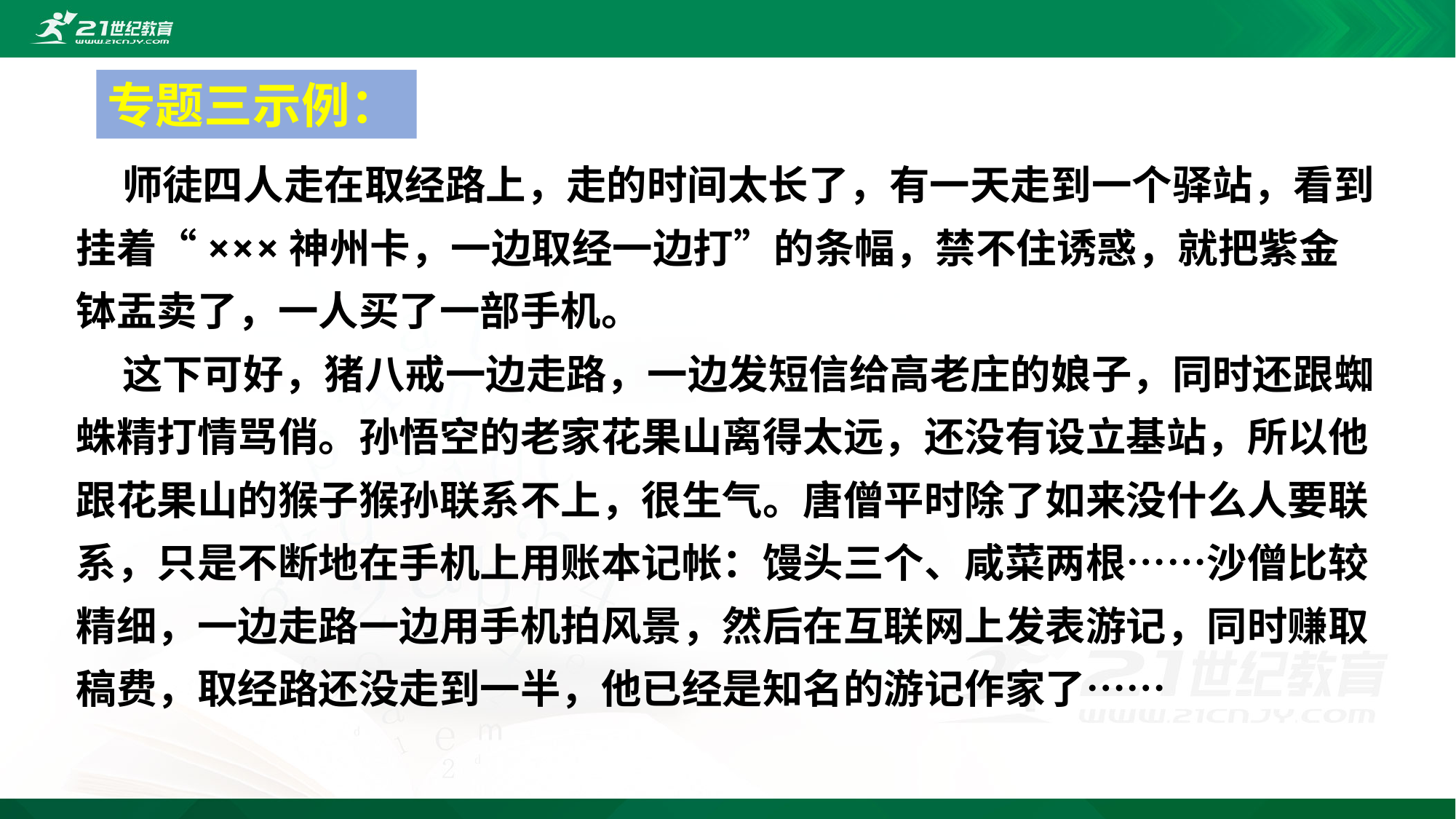

专题三示例：
    师徒四人走在取经路上，走的时间太长了，有一天走到一个驿站，看到挂着“×××神州卡，一边取经一边打”的条幅，禁不住诱惑，就把紫金钵盂卖了，一人买了一部手机。
    这下可好，猪八戒一边走路，一边发短信给高老庄的娘子，同时还跟蜘蛛精打情骂俏。孙悟空的老家花果山离得太远，还没有设立基站，所以他跟花果山的猴子猴孙联系不上，很生气。唐僧平时除了如来没什么人要联系，只是不断地在手机上用账本记帐：馒头三个、咸菜两根……沙僧比较精细，一边走路一边用手机拍风景，然后在互联网上发表游记，同时赚取稿费，取经路还没走到一半，他已经是知名的游记作家了……